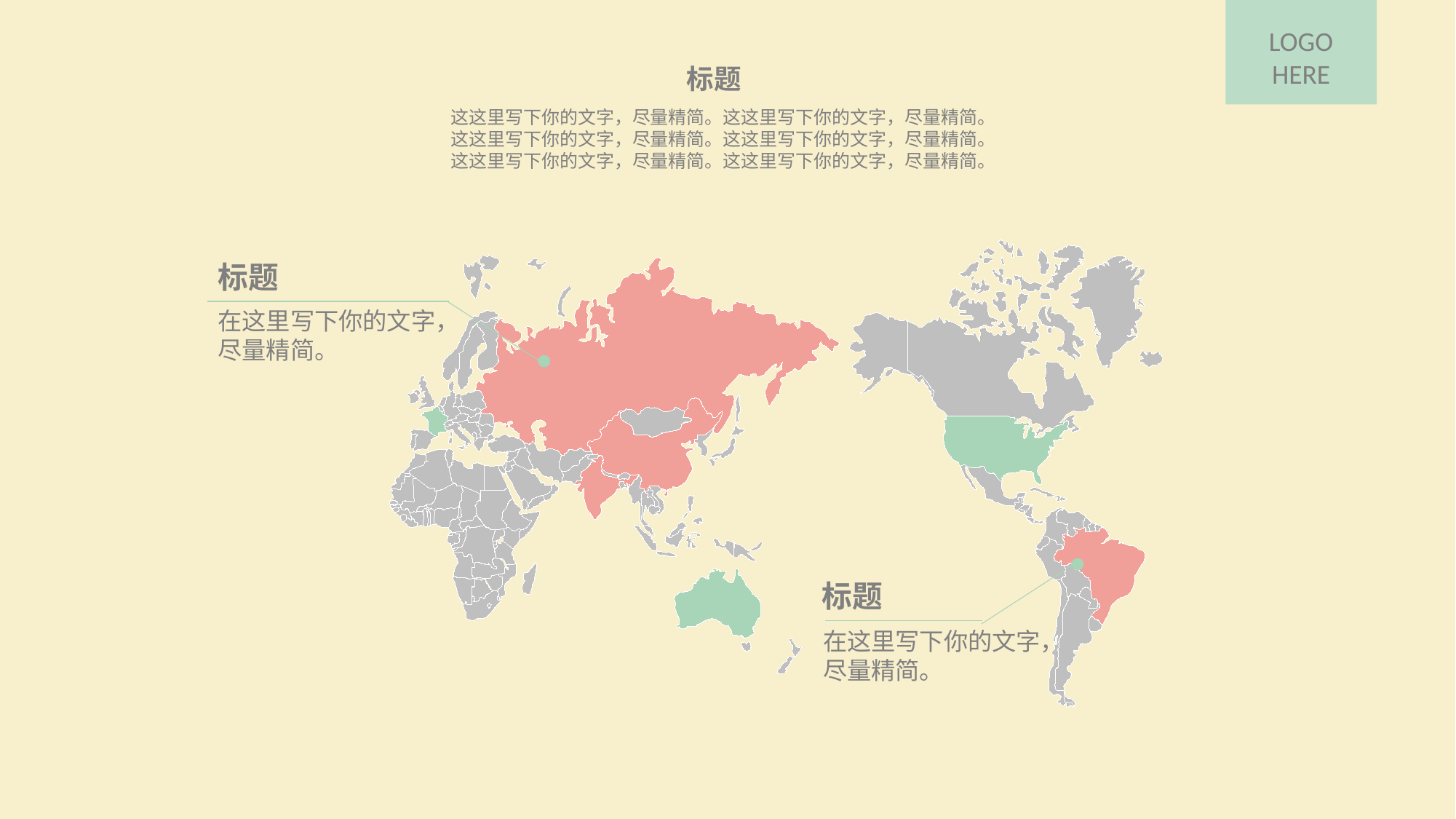

LOGO
HERE
标题
这这里写下你的文字，尽量精简。这这里写下你的文字，尽量精简。这这里写下你的文字，尽量精简。这这里写下你的文字，尽量精简。这这里写下你的文字，尽量精简。这这里写下你的文字，尽量精简。

标题

在这里写下你的文字，
尽量精简。

标题
在这里写下你的文字，
尽量精简。